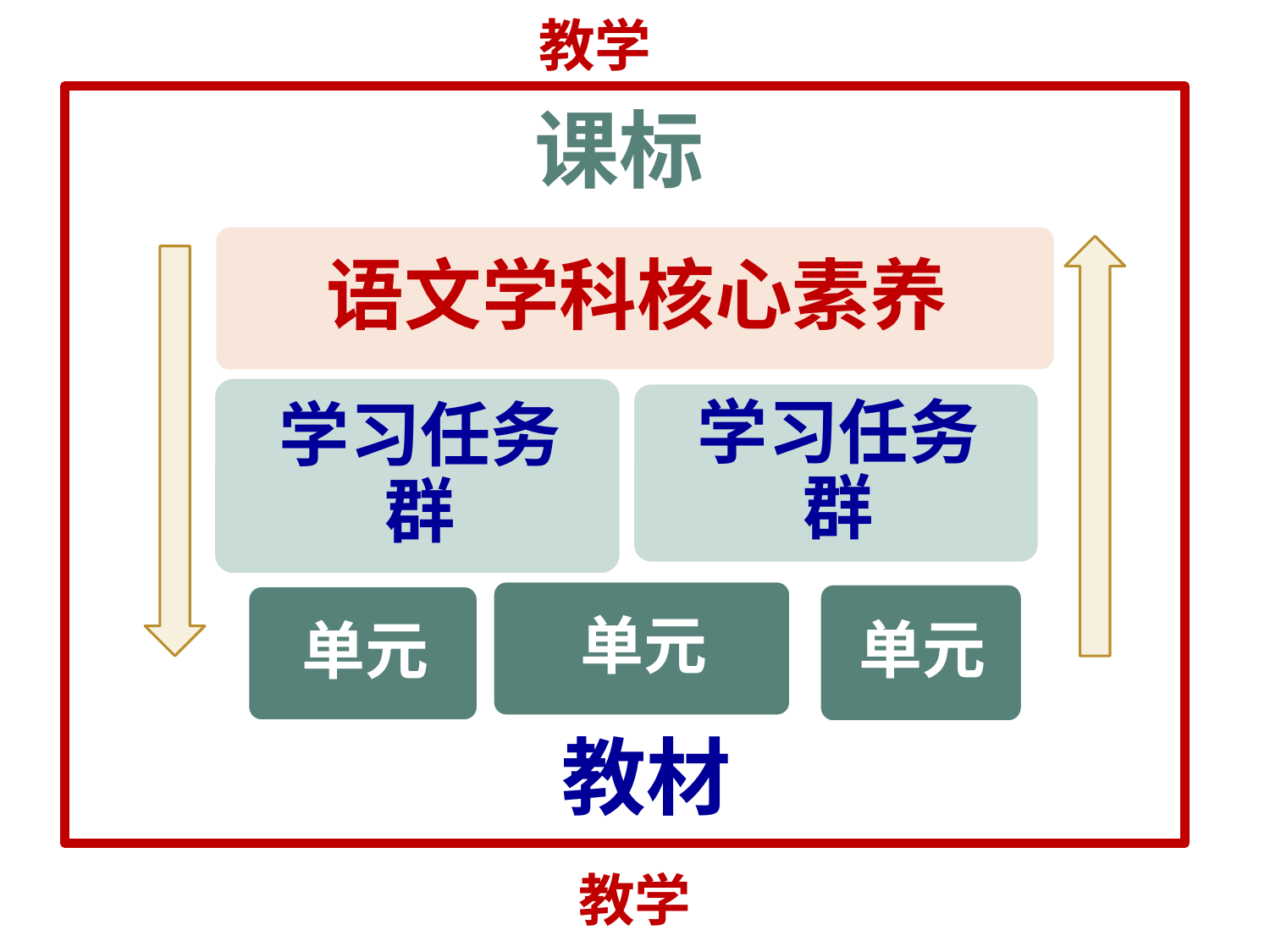

教学
课标

语文学科核心素养
学习任务群
单元
单元
学习任务群
单元

教材
教学